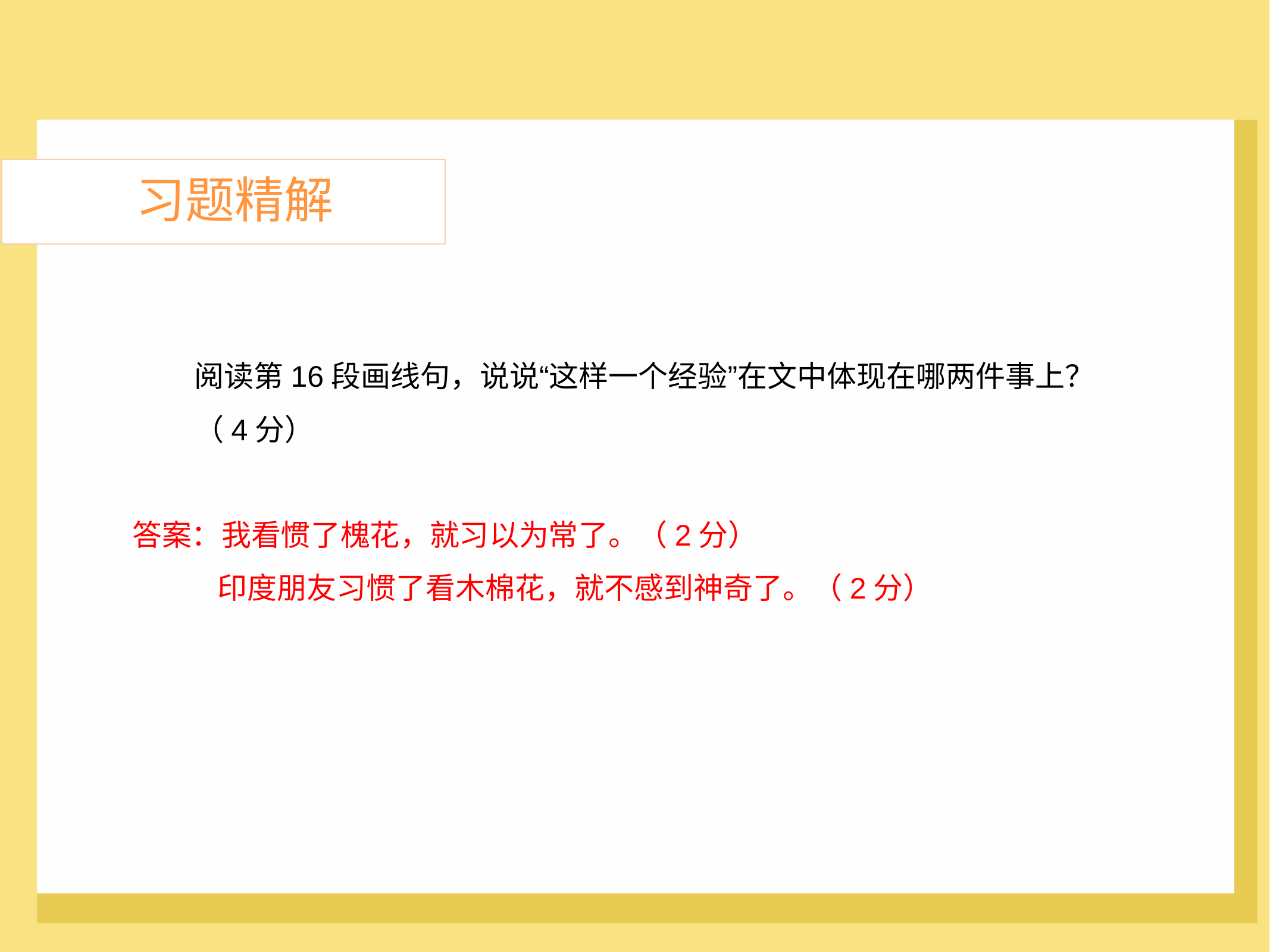

习题精解
阅读第16段画线句，说说“这样一个经验”在文中体现在哪两件事上？

（4分）
答案：我看惯了槐花，就习以为常了。（2分）
印度朋友习惯了看木棉花，就不感到神奇了。（2分）